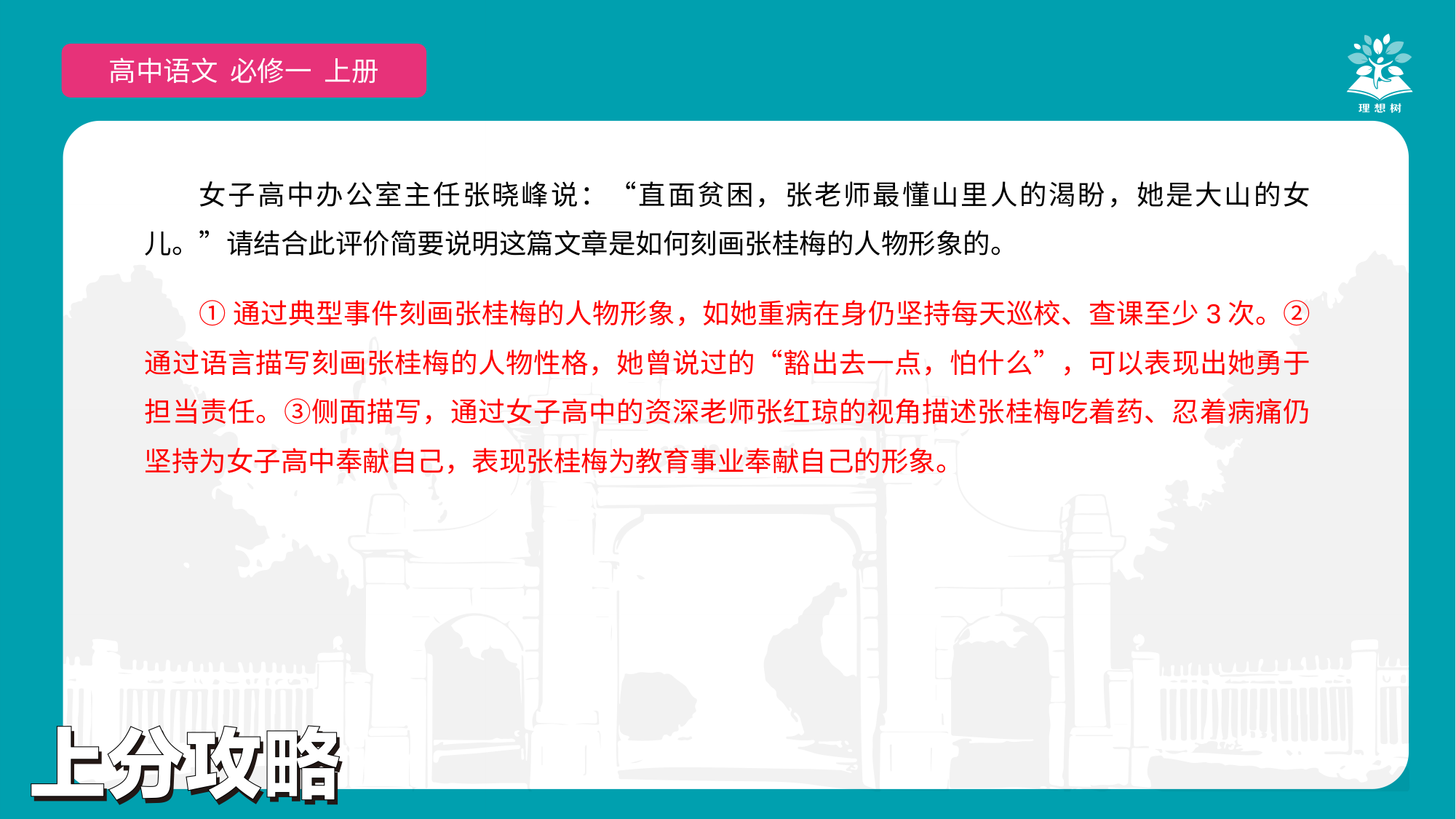

高中语文  必修一  上册
女子高中办公室主任张晓峰说：“直面贫困，张老师最懂山里人的渴盼，她是大山的女儿。”请结合此评价简要说明这篇文章是如何刻画张桂梅的人物形象的。
①通过典型事件刻画张桂梅的人物形象，如她重病在身仍坚持每天巡校、查课至少3次。②通过语言描写刻画张桂梅的人物性格，她曾说过的“豁出去一点，怕什么”，可以表现出她勇于担当责任。③侧面描写，通过女子高中的资深老师张红琼的视角描述张桂梅吃着药、忍着病痛仍坚持为女子高中奉献自己，表现张桂梅为教育事业奉献自己的形象。